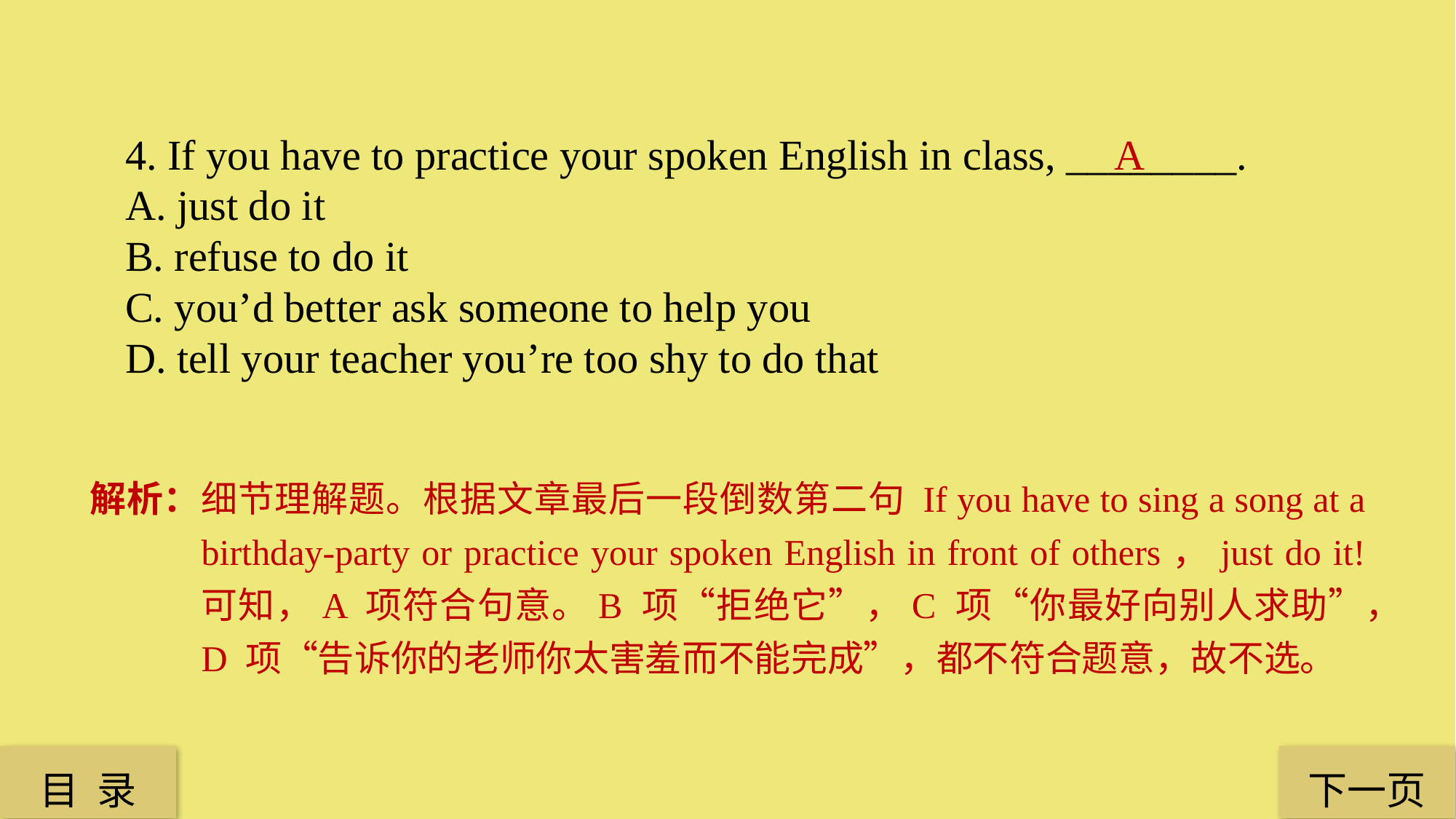

4. If you have to practice your spoken English in class, ________.
A. just do it
B. refuse to do it
C. you’d better ask someone to help you
D. tell your teacher you’re too shy to do that
A
解析：细节理解题。根据文章最后一段倒数第二句 If you have to sing a song at a birthday-party or practice your spoken English in front of others，just do it! 可知，A 项符合句意。B 项“拒绝它”，C 项“你最好向别人求助”，D 项“告诉你的老师你太害羞而不能完成”，都不符合题意，故不选。